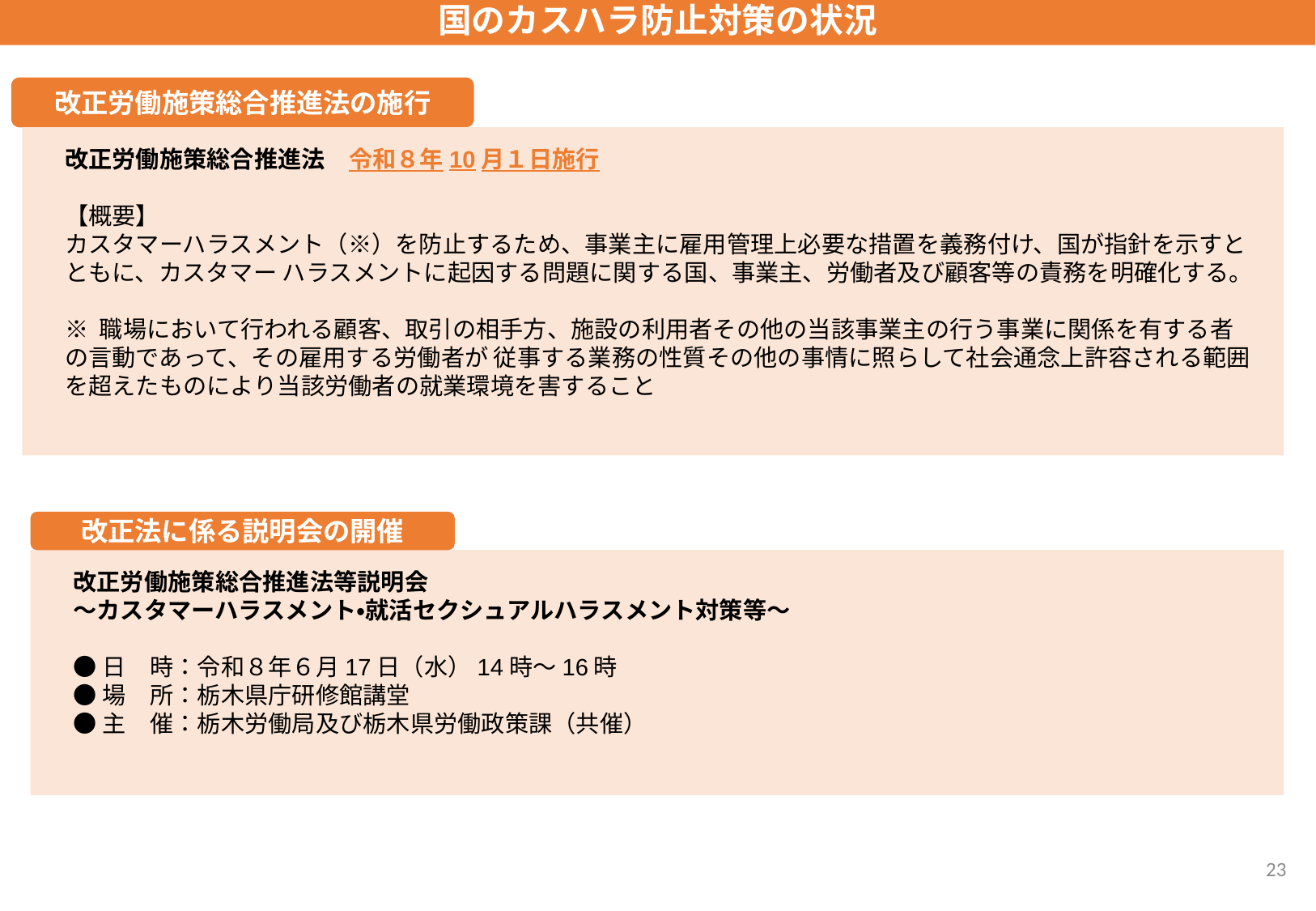

国のカスハラ防止対策の状況
改正労働施策総合推進法の施行

改正労働施策総合推進法　令和８年10月１日施行

【概要】
カスタマーハラスメント（※）を防止するため、事業主に雇用管理上必要な措置を義務付け、国が指針を示すとともに、カスタマー ハラスメントに起因する問題に関する国、事業主、労働者及び顧客等の責務を明確化する。

※ 職場において行われる顧客、取引の相手方、施設の利用者その他の当該事業主の行う事業に関係を有する者の言動であって、その雇用する労働者が 従事する業務の性質その他の事情に照らして社会通念上許容される範囲を超えたものにより当該労働者の就業環境を害すること
改正法に係る説明会の開催

改正労働施策総合推進法等説明会
～カスタマーハラスメント・就活セクシュアルハラスメント対策等～

●日　時：令和８年６月17日（水）14時～16時
●場　所：栃木県庁研修館講堂
●主　催：栃木労働局及び栃木県労働政策課（共催）

23